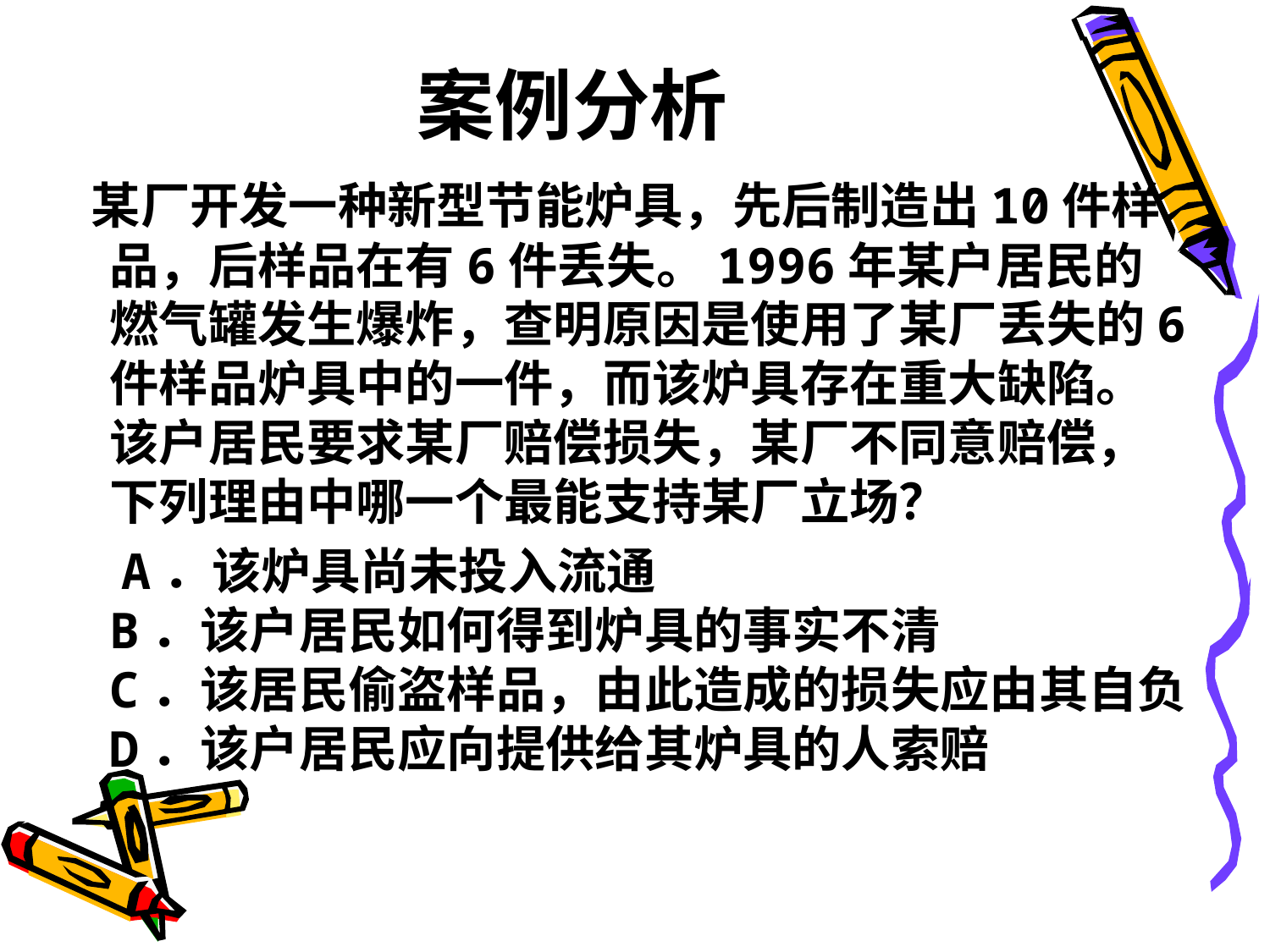

# 案例分析
  某厂开发一种新型节能炉具，先后制造出10件样品，后样品在有6件丢失。1996年某户居民的燃气罐发生爆炸，查明原因是使用了某厂丢失的6件样品炉具中的一件，而该炉具存在重大缺陷。该户居民要求某厂赔偿损失，某厂不同意赔偿，下列理由中哪一个最能支持某厂立场？
  A．该炉具尚未投入流通
B．该户居民如何得到炉具的事实不清
C．该居民偷盗样品，由此造成的损失应由其自负
D．该户居民应向提供给其炉具的人索赔